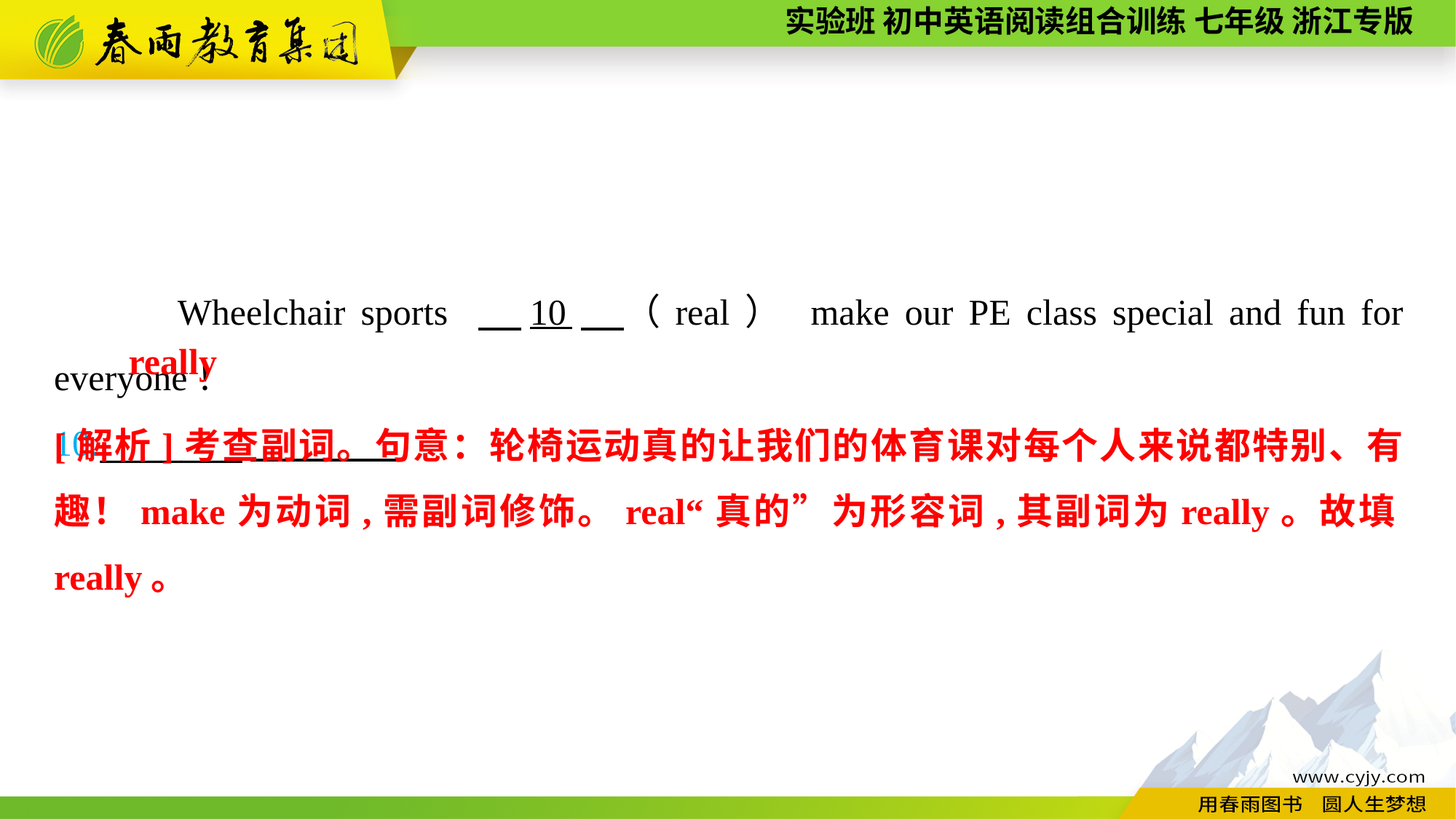

Wheelchair sports 　10　（real） make our PE class special and fun for everyone！
10._______
really
[解析]考查副词。句意：轮椅运动真的让我们的体育课对每个人来说都特别、有趣！make为动词,需副词修饰。real“真的”为形容词,其副词为really。故填really。